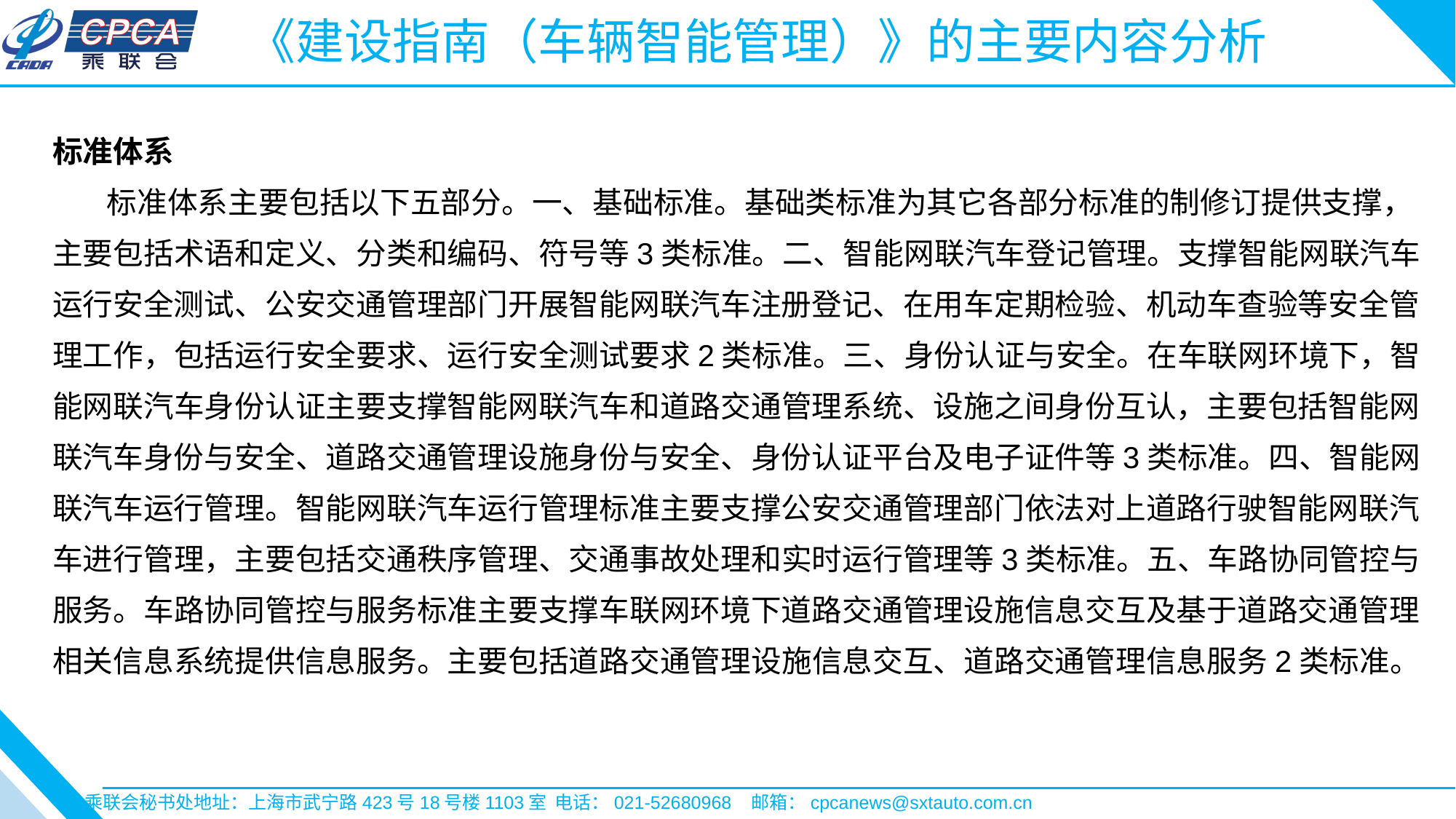

《建设指南（车辆智能管理）》的主要内容分析
标准体系
       标准体系主要包括以下五部分。一、基础标准。基础类标准为其它各部分标准的制修订提供支撑，主要包括术语和定义、分类和编码、符号等3类标准。二、智能网联汽车登记管理。支撑智能网联汽车运行安全测试、公安交通管理部门开展智能网联汽车注册登记、在用车定期检验、机动车查验等安全管理工作，包括运行安全要求、运行安全测试要求2类标准。三、身份认证与安全。在车联网环境下，智能网联汽车身份认证主要支撑智能网联汽车和道路交通管理系统、设施之间身份互认，主要包括智能网联汽车身份与安全、道路交通管理设施身份与安全、身份认证平台及电子证件等3类标准。四、智能网联汽车运行管理。智能网联汽车运行管理标准主要支撑公安交通管理部门依法对上道路行驶智能网联汽车进行管理，主要包括交通秩序管理、交通事故处理和实时运行管理等3类标准。五、车路协同管控与服务。车路协同管控与服务标准主要支撑车联网环境下道路交通管理设施信息交互及基于道路交通管理相关信息系统提供信息服务。主要包括道路交通管理设施信息交互、道路交通管理信息服务2类标准。